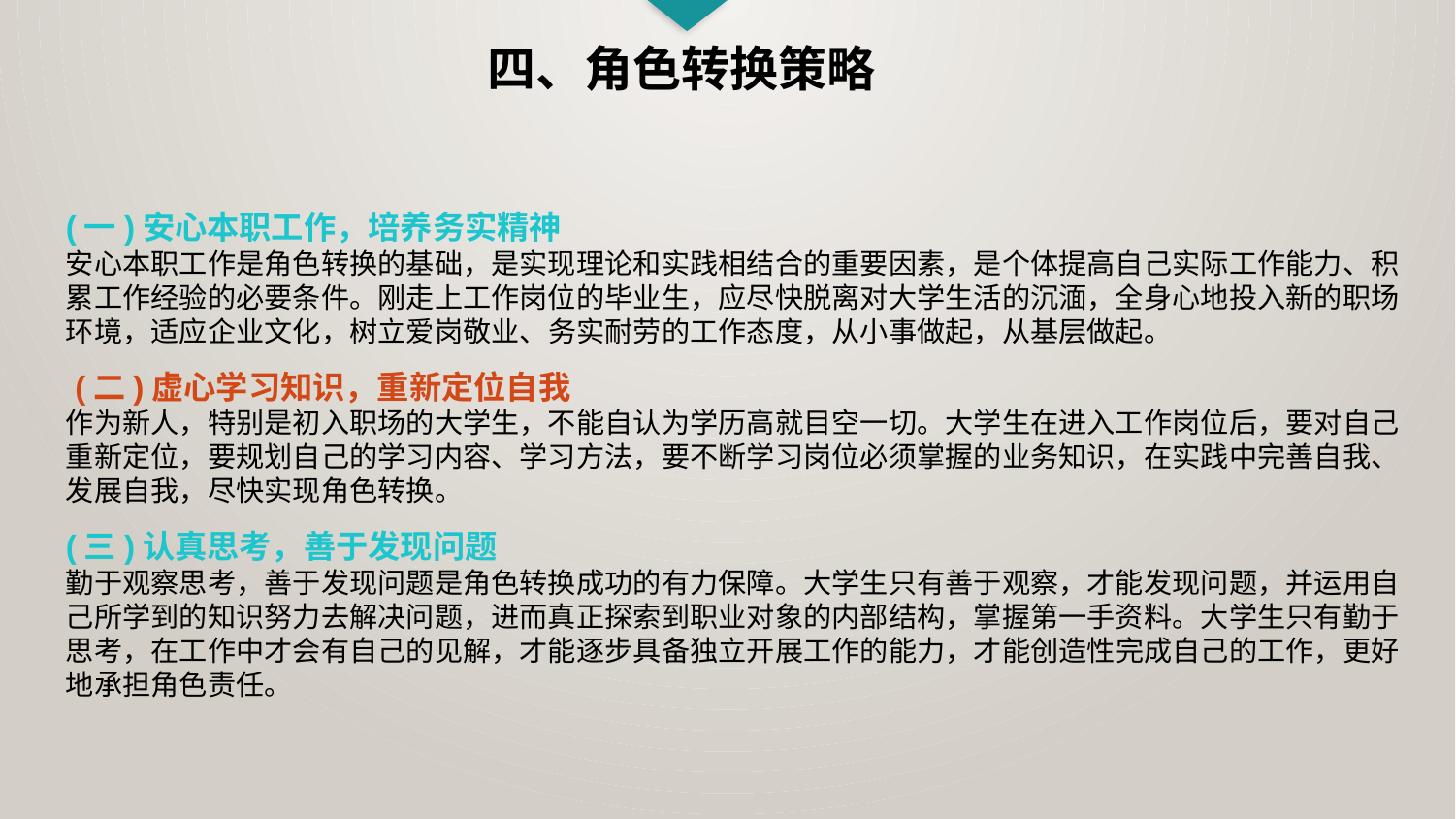

四、角色转换策略
(一)安心本职工作，培养务实精神
安心本职工作是角色转换的基础，是实现理论和实践相结合的重要因素，是个体提高自己实际工作能力、积累工作经验的必要条件。刚走上工作岗位的毕业生，应尽快脱离对大学生活的沉湎，全身心地投入新的职场环境，适应企业文化，树立爱岗敬业、务实耐劳的工作态度，从小事做起，从基层做起。
 (二)虚心学习知识，重新定位自我
作为新人，特别是初入职场的大学生，不能自认为学历高就目空一切。大学生在进入工作岗位后，要对自己重新定位，要规划自己的学习内容、学习方法，要不断学习岗位必须掌握的业务知识，在实践中完善自我、发展自我，尽快实现角色转换。
(三)认真思考，善于发现问题
勤于观察思考，善于发现问题是角色转换成功的有力保障。大学生只有善于观察，才能发现问题，并运用自己所学到的知识努力去解决问题，进而真正探索到职业对象的内部结构，掌握第一手资料。大学生只有勤于思考，在工作中才会有自己的见解，才能逐步具备独立开展工作的能力，才能创造性完成自己的工作，更好地承担角色责任。
20